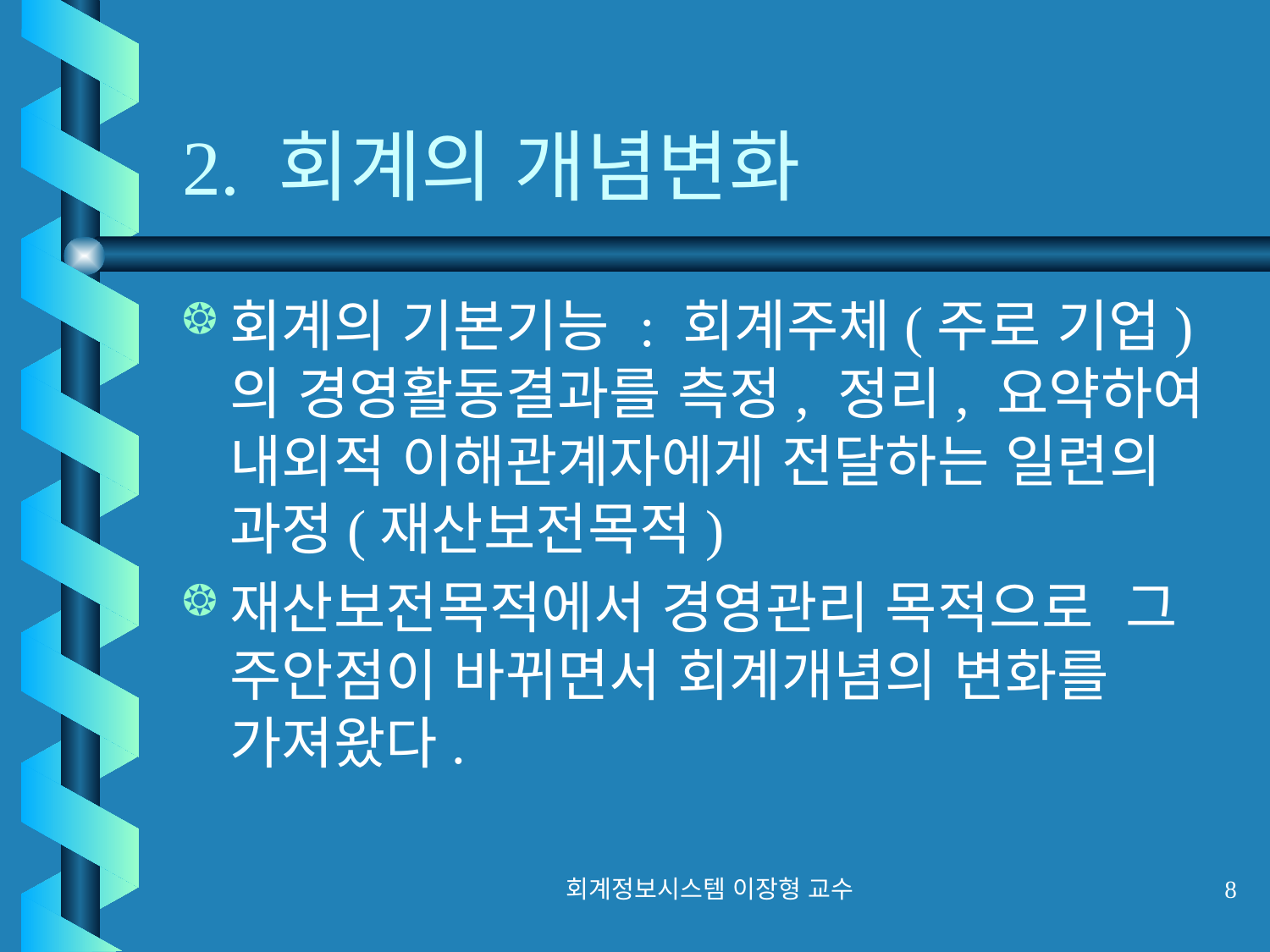

# 2. 회계의 개념변화
회계의 기본기능 : 회계주체(주로 기업)의 경영활동결과를 측정, 정리, 요약하여 내외적 이해관계자에게 전달하는 일련의 과정(재산보전목적)
재산보전목적에서 경영관리 목적으로  그 주안점이 바뀌면서 회계개념의 변화를 가져왔다.
회계정보시스템 이장형 교수
8